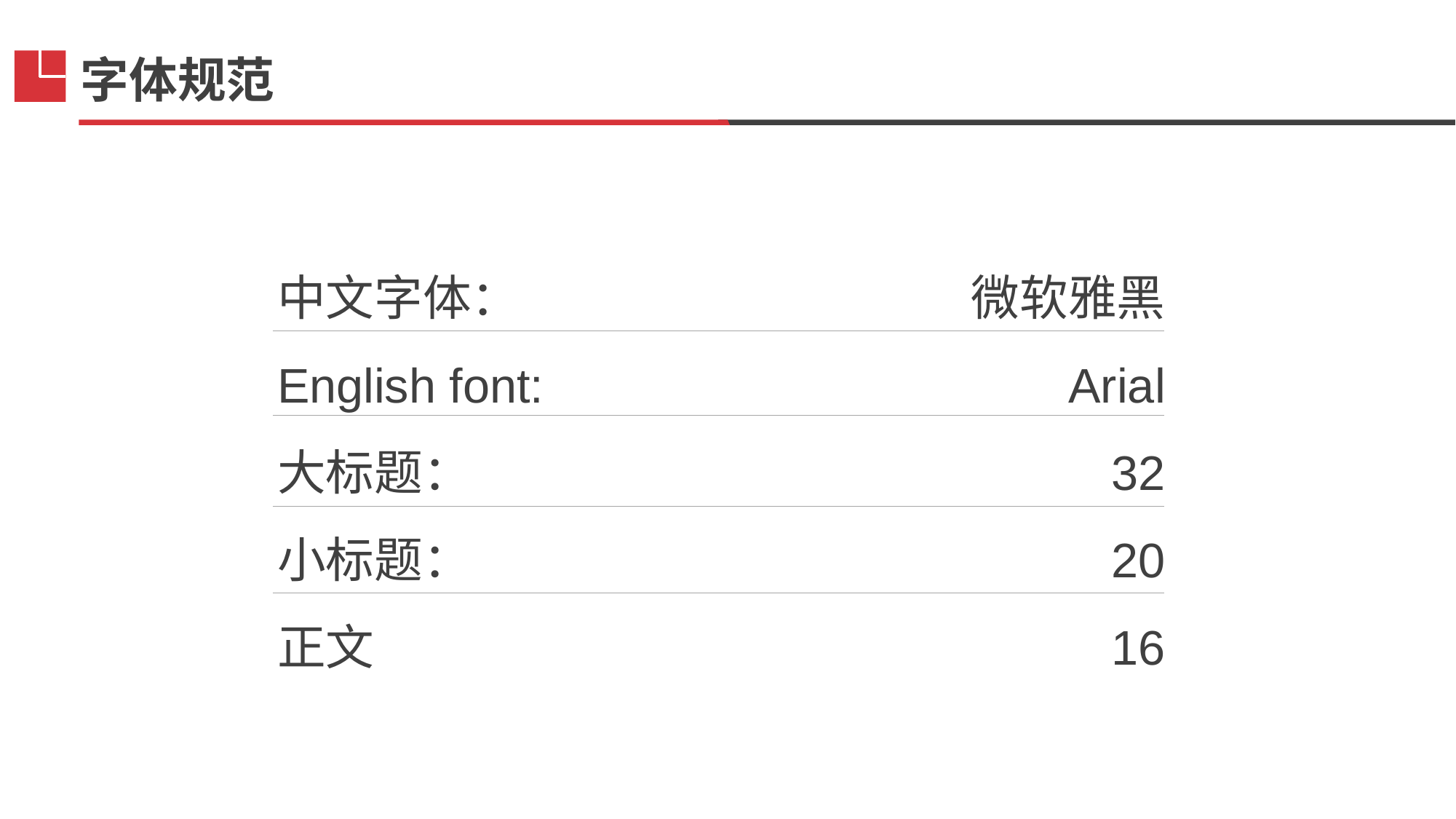

字体规范
中文字体：
English font:
大标题：
小标题：
正文
微软雅黑
Arial
32
20
16